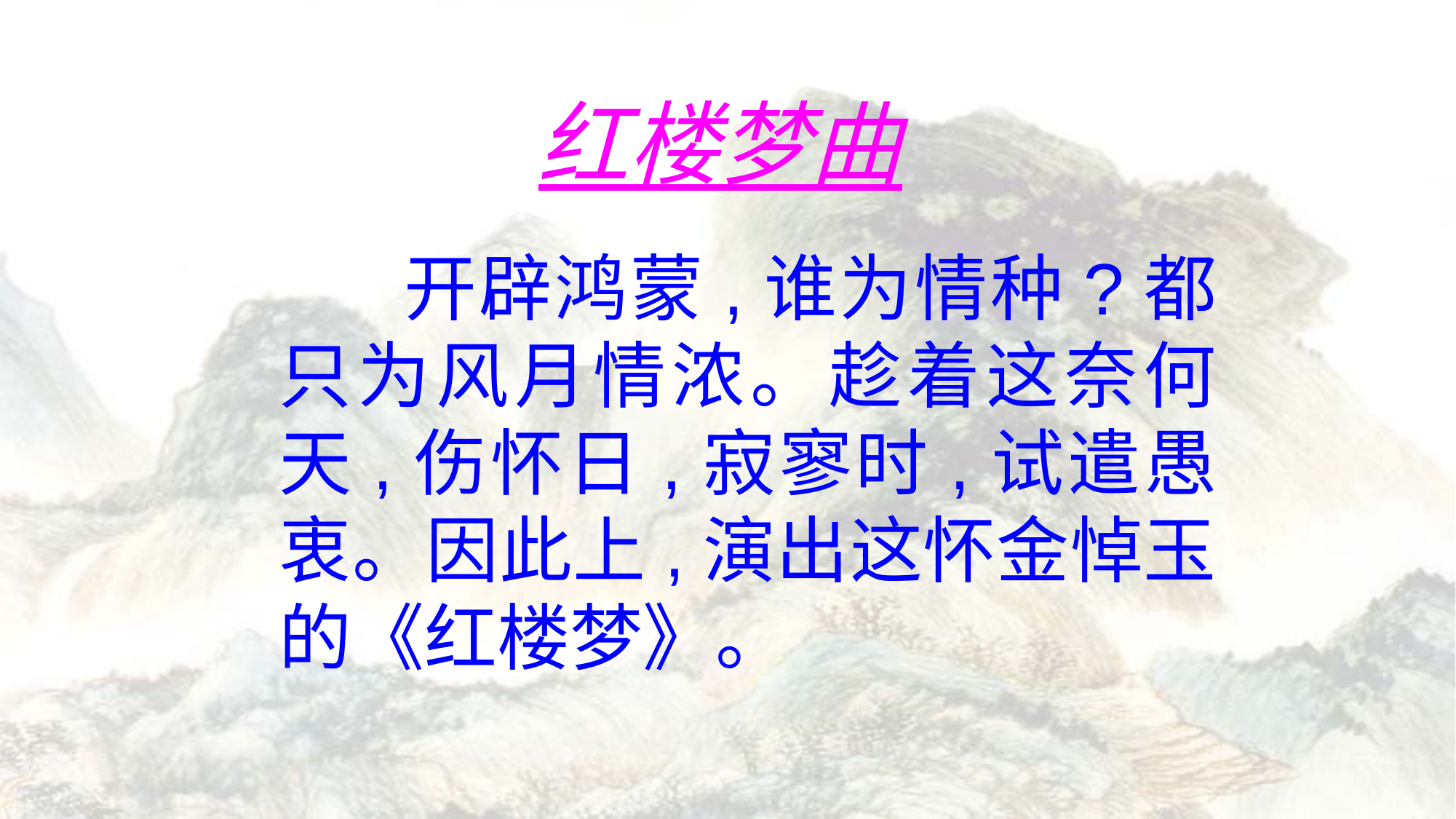

# 红楼梦曲
           开辟鸿蒙,谁为情种?都只为风月情浓。趁着这奈何天,伤怀日,寂寥时,试遣愚衷。因此上,演出这怀金悼玉的《红楼梦》。

57